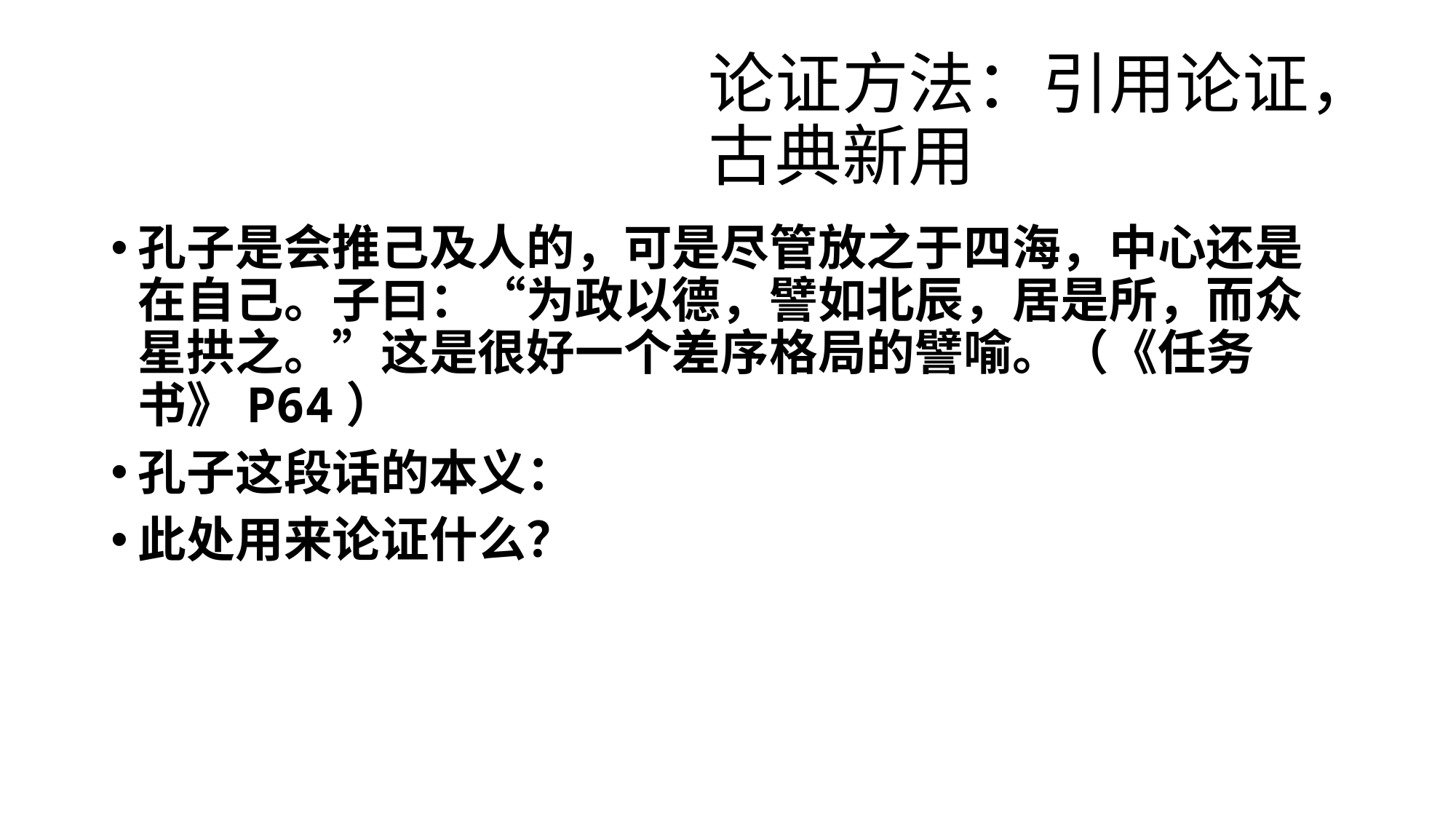

# 论证方法：引用论证，古典新用
孔子是会推己及人的，可是尽管放之于四海，中心还是在自己。子曰：“为政以德，譬如北辰，居是所，而众星拱之。”这是很好一个差序格局的譬喻。（《任务书》P64）
孔子这段话的本义：
此处用来论证什么？